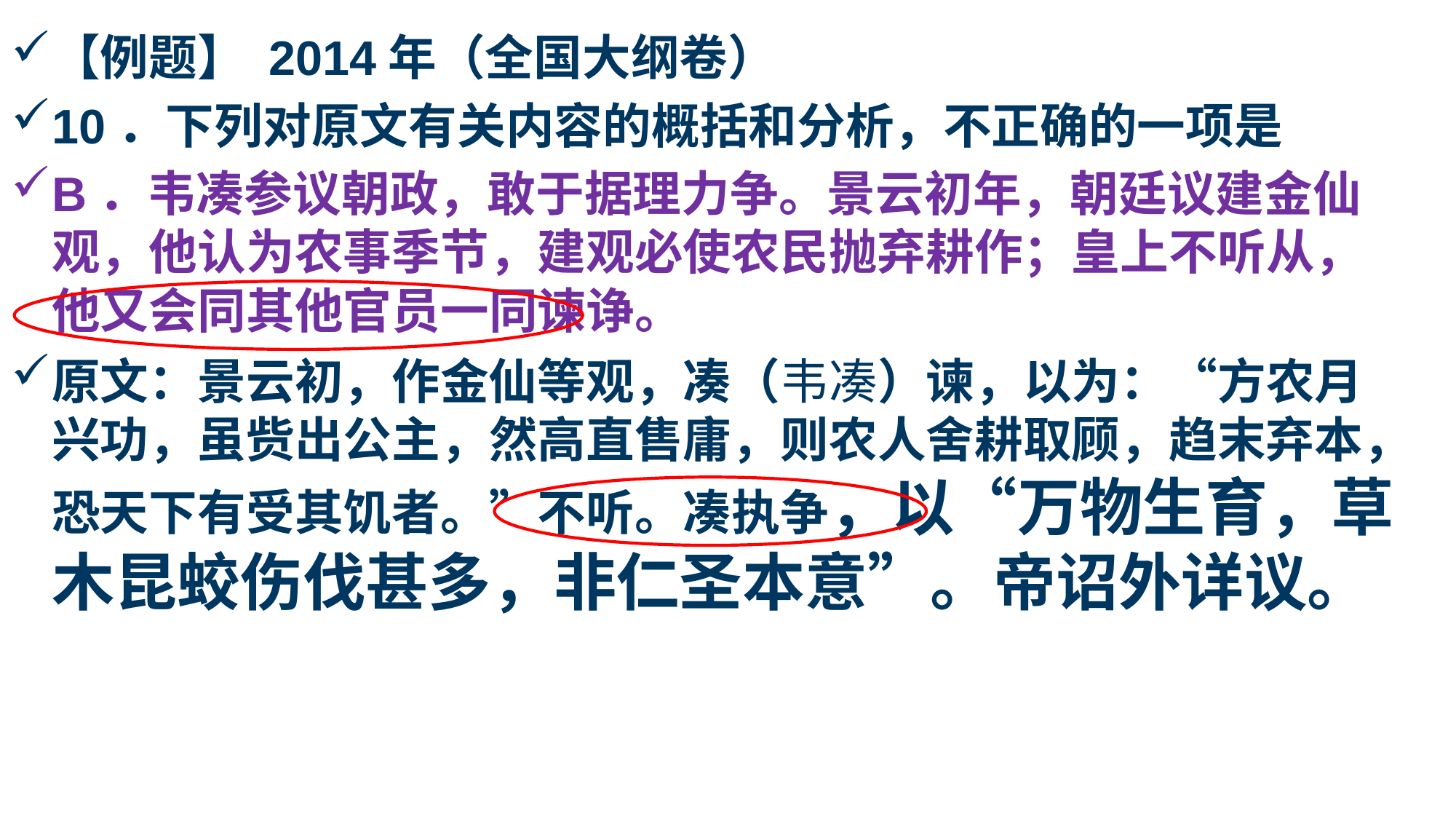

【例题】 2014年（全国大纲卷）
10．下列对原文有关内容的概括和分析，不正确的一项是
B．韦凑参议朝政，敢于据理力争。景云初年，朝廷议建金仙观，他认为农事季节，建观必使农民抛弃耕作；皇上不听从，他又会同其他官员一同谏诤。
原文：景云初，作金仙等观，凑（韦凑）谏，以为：“方农月兴功，虽赀出公主，然高直售庸，则农人舍耕取顾，趋末弃本，恐天下有受其饥者。”不听。凑执争，以“万物生育，草木昆蛟伤伐甚多，非仁圣本意”。帝诏外详议。